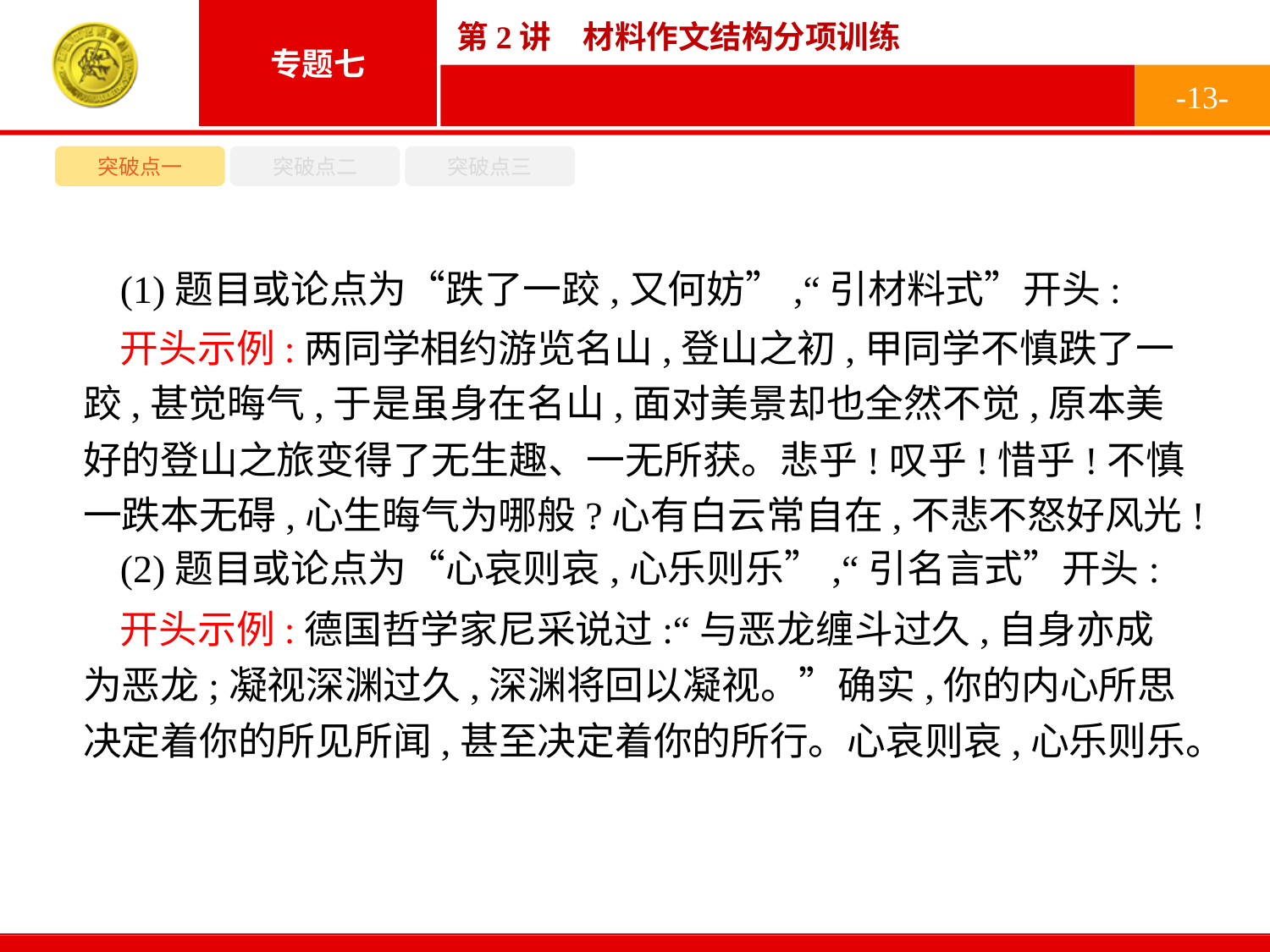

-13-
突破点一
突破点二
突破点三
(1)题目或论点为“跌了一跤,又何妨”,“引材料式”开头:

(2)题目或论点为“心哀则哀,心乐则乐”,“引名言式”开头:
开头示例:两同学相约游览名山,登山之初,甲同学不慎跌了一跤,甚觉晦气,于是虽身在名山,面对美景却也全然不觉,原本美好的登山之旅变得了无生趣、一无所获。悲乎!叹乎!惜乎!不慎一跌本无碍,心生晦气为哪般?心有白云常自在,不悲不怒好风光!
开头示例:德国哲学家尼采说过:“与恶龙缠斗过久,自身亦成为恶龙;凝视深渊过久,深渊将回以凝视。”确实,你的内心所思决定着你的所见所闻,甚至决定着你的所行。心哀则哀,心乐则乐。